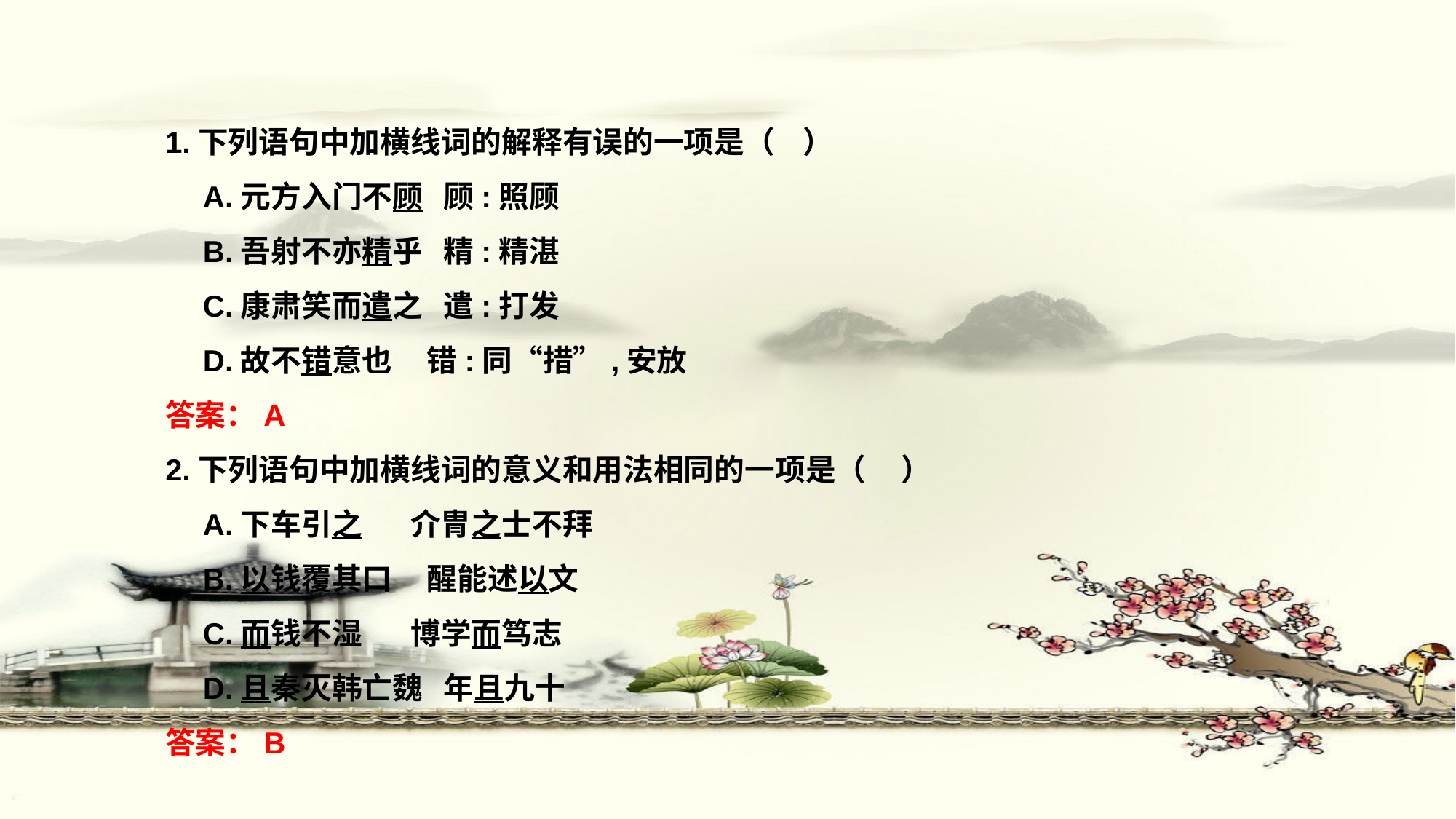

1.下列语句中加横线词的解释有误的一项是（    ）
　A.元方入门不顾   顾:照顾
　B.吾射不亦精乎   精:精湛
　C.康肃笑而遣之   遣:打发
　D.故不错意也     错:同“措”,安放
答案：A
2.下列语句中加横线词的意义和用法相同的一项是（     ）
　A.下车引之       介冑之士不拜
　B.以钱覆其口     醒能述以文
　C.而钱不湿       博学而笃志
　D.且秦灭韩亡魏   年且九十
答案：B